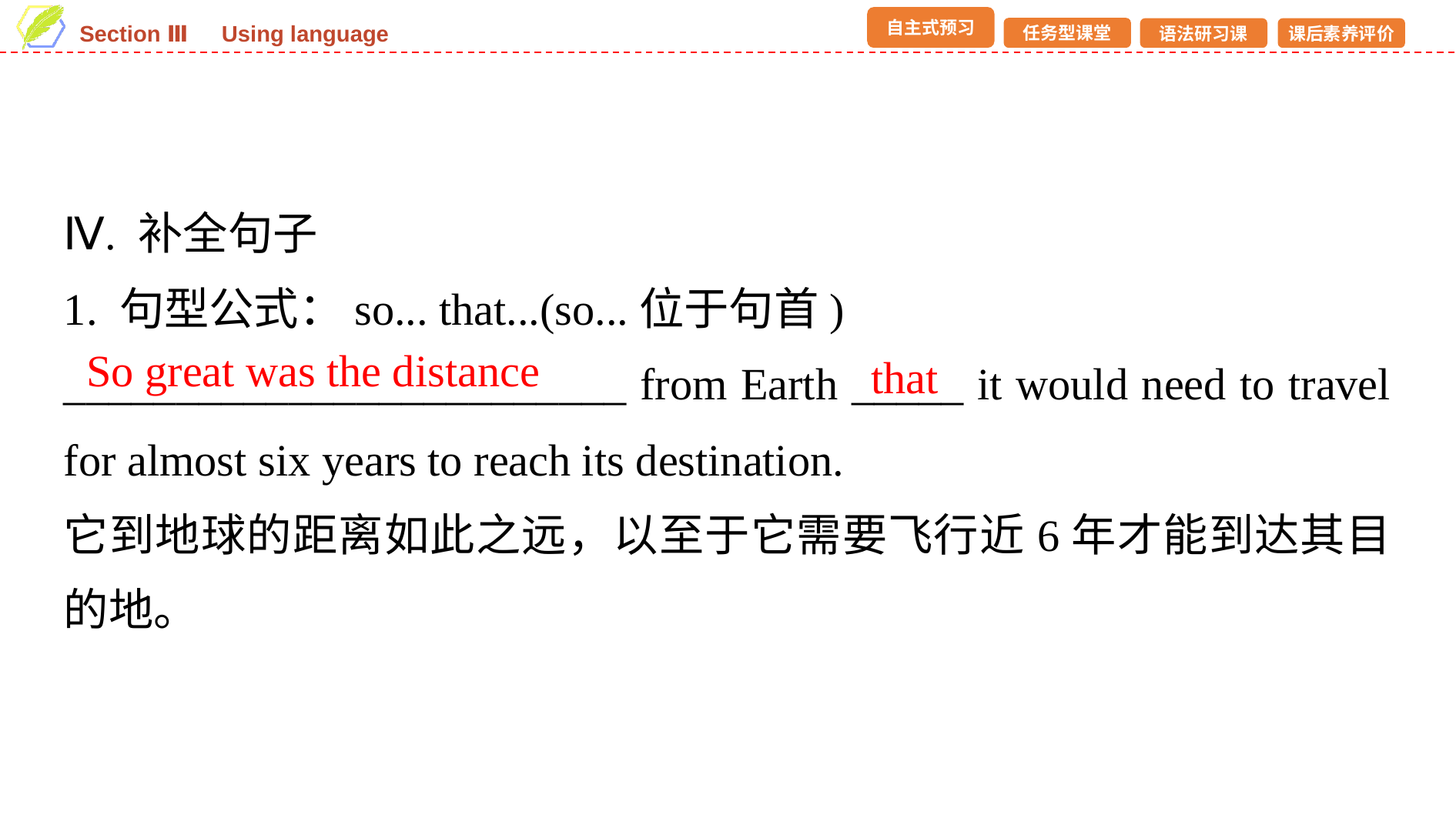

Ⅳ. 补全句子
1. 句型公式：so... that...(so...位于句首)
_________________________ from Earth _____ it would need to travel for almost six years to reach its destination.
它到地球的距离如此之远，以至于它需要飞行近6年才能到达其目的地。
So great was the distance
that